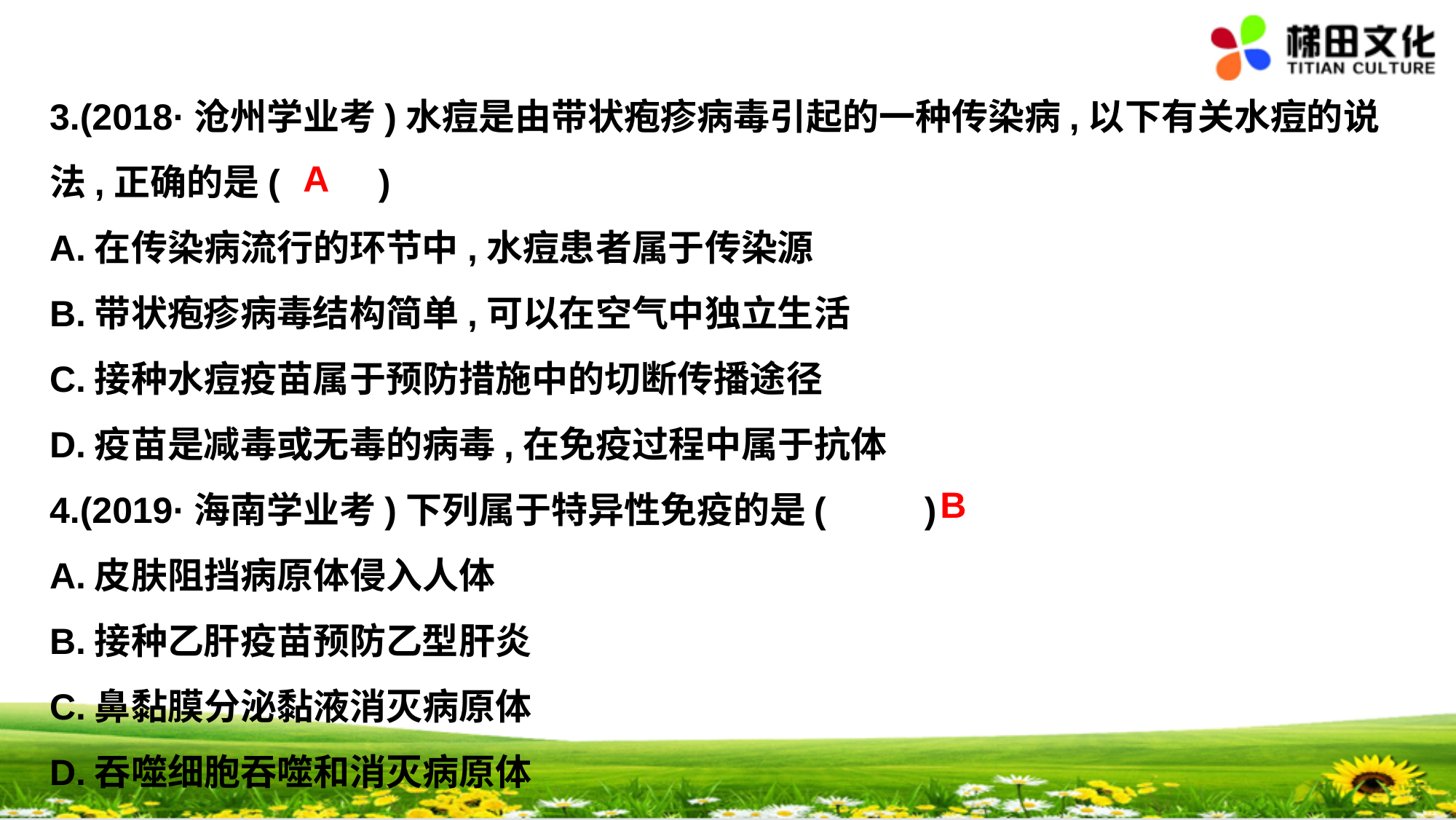

3.(2018·沧州学业考)水痘是由带状疱疹病毒引起的一种传染病,以下有关水痘的说
法,正确的是(　 　)
A.在传染病流行的环节中,水痘患者属于传染源
B.带状疱疹病毒结构简单,可以在空气中独立生活
C.接种水痘疫苗属于预防措施中的切断传播途径
D.疫苗是减毒或无毒的病毒,在免疫过程中属于抗体
4.(2019·海南学业考)下列属于特异性免疫的是	(　 　)
A.皮肤阻挡病原体侵入人体
B.接种乙肝疫苗预防乙型肝炎
C.鼻黏膜分泌黏液消灭病原体
D.吞噬细胞吞噬和消灭病原体
A
B